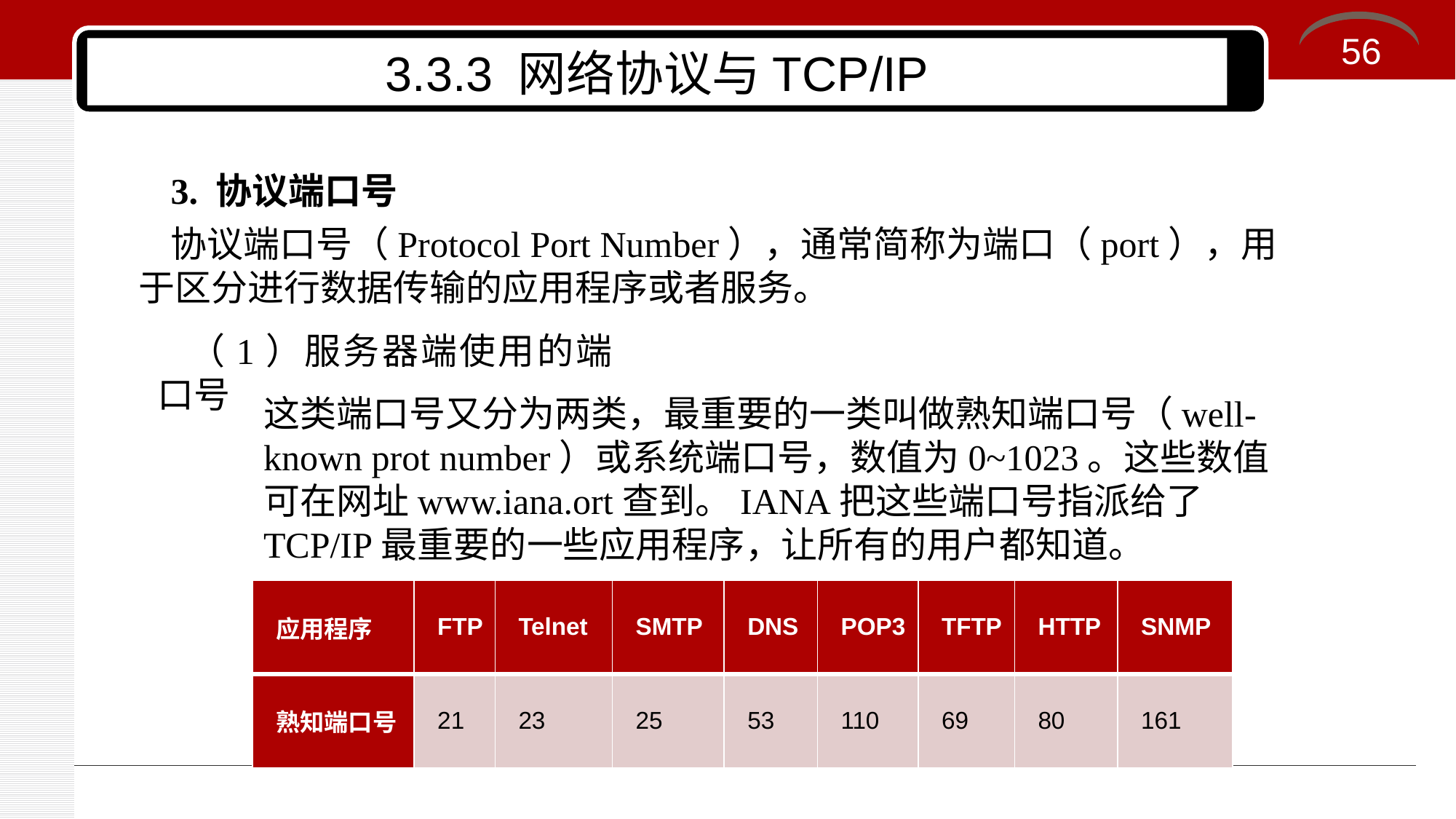

56
# 3.3.3 网络协议与TCP/IP
3. 协议端口号
协议端口号（Protocol Port Number），通常简称为端口（port），用于区分进行数据传输的应用程序或者服务。
（1）服务器端使用的端口号
这类端口号又分为两类，最重要的一类叫做熟知端口号（well-known prot number）或系统端口号，数值为0~1023。这些数值可在网址www.iana.ort查到。IANA把这些端口号指派给了TCP/IP最重要的一些应用程序，让所有的用户都知道。
| 应用程序 | FTP | Telnet | SMTP | DNS | POP3 | TFTP | HTTP | SNMP |
| --- | --- | --- | --- | --- | --- | --- | --- | --- |
| 熟知端口号 | 21 | 23 | 25 | 53 | 110 | 69 | 80 | 161 |